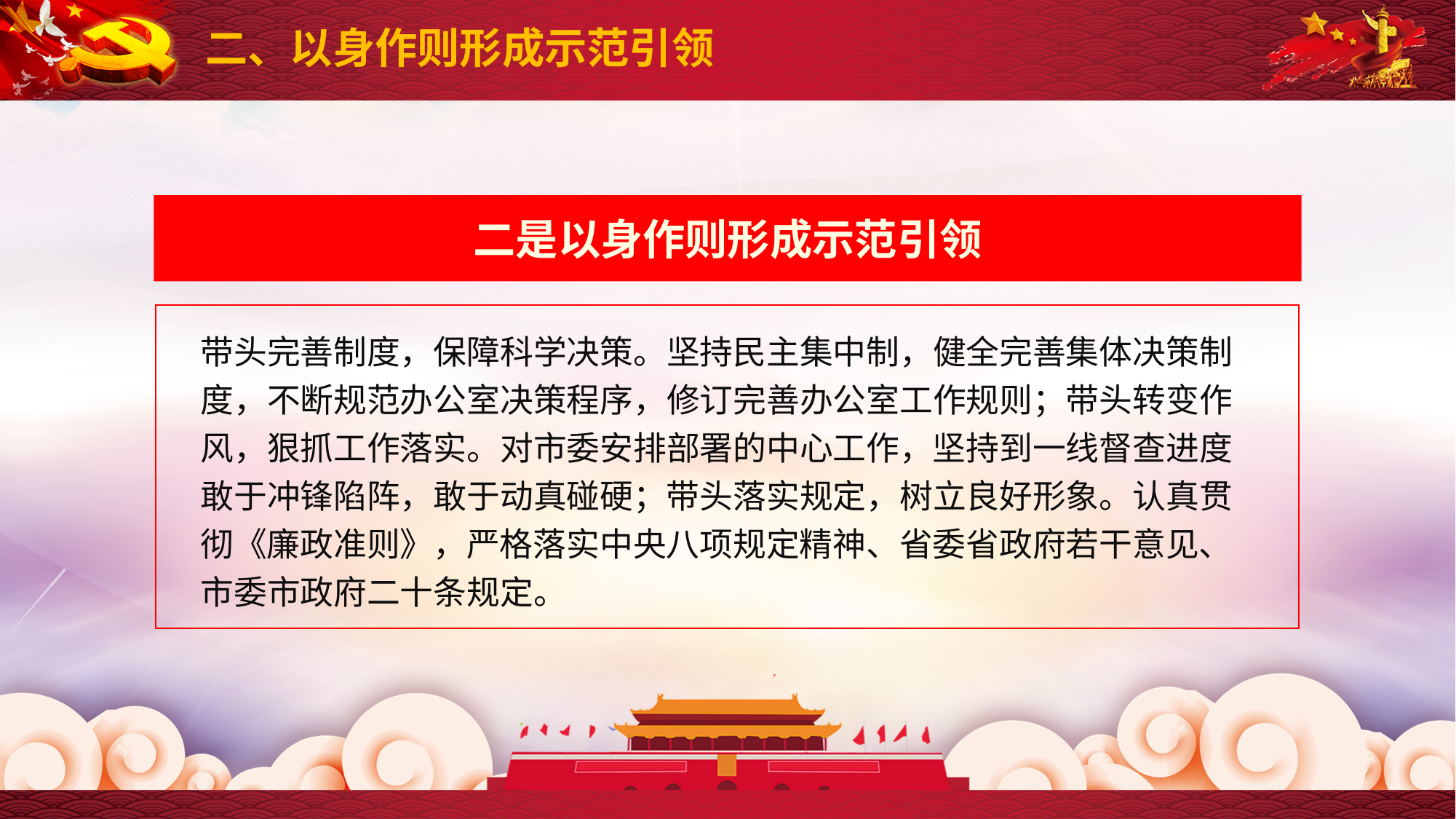

二、以身作则形成示范引领
二是以身作则形成示范引领

带头完善制度，保障科学决策。坚持民主集中制，健全完善集体决策制度，不断规范办公室决策程序，修订完善办公室工作规则；带头转变作风，狠抓工作落实。对市委安排部署的中心工作，坚持到一线督查进度敢于冲锋陷阵，敢于动真碰硬；带头落实规定，树立良好形象。认真贯彻《廉政准则》，严格落实中央八项规定精神、省委省政府若干意见、市委市政府二十条规定。